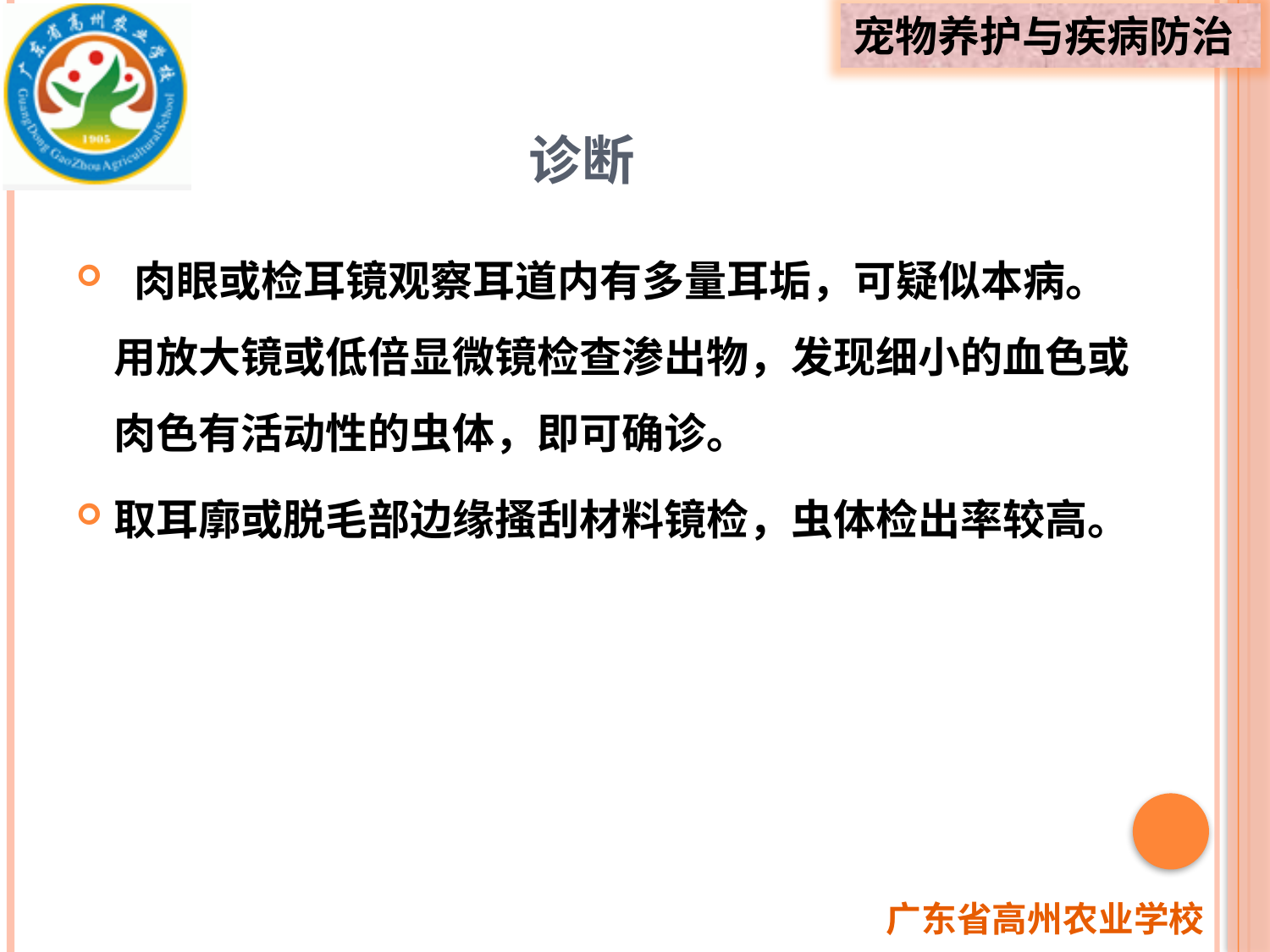

# 诊断
 肉眼或检耳镜观察耳道内有多量耳垢，可疑似本病。用放大镜或低倍显微镜检查渗出物，发现细小的血色或肉色有活动性的虫体，即可确诊。
取耳廓或脱毛部边缘搔刮材料镜检，虫体检出率较高。